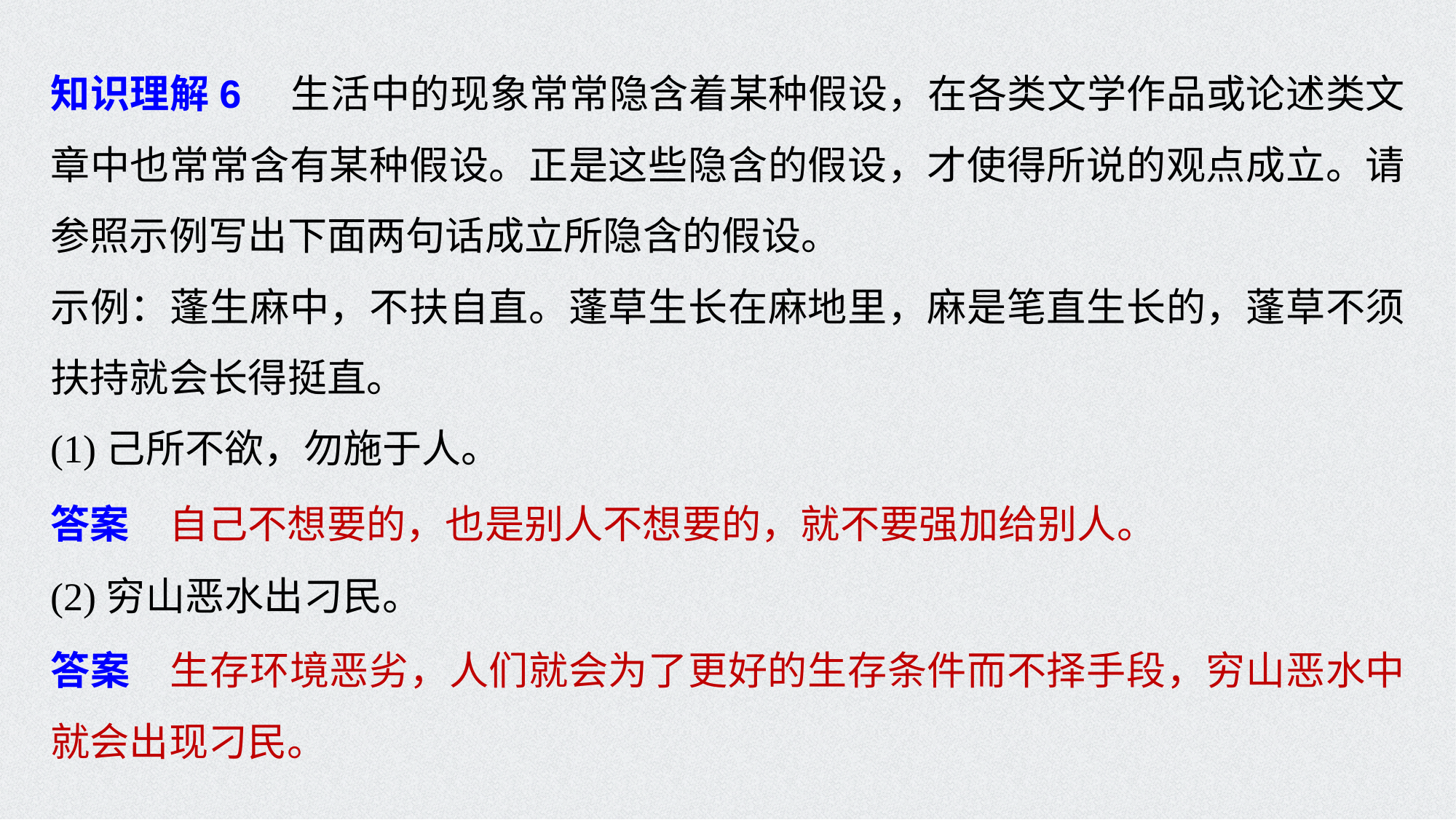

知识理解6　生活中的现象常常隐含着某种假设，在各类文学作品或论述类文章中也常常含有某种假设。正是这些隐含的假设，才使得所说的观点成立。请参照示例写出下面两句话成立所隐含的假设。
示例：蓬生麻中，不扶自直。蓬草生长在麻地里，麻是笔直生长的，蓬草不须扶持就会长得挺直。
(1)己所不欲，勿施于人。
答案　自己不想要的，也是别人不想要的，就不要强加给别人。
(2)穷山恶水出刁民。
答案　生存环境恶劣，人们就会为了更好的生存条件而不择手段，穷山恶水中就会出现刁民。